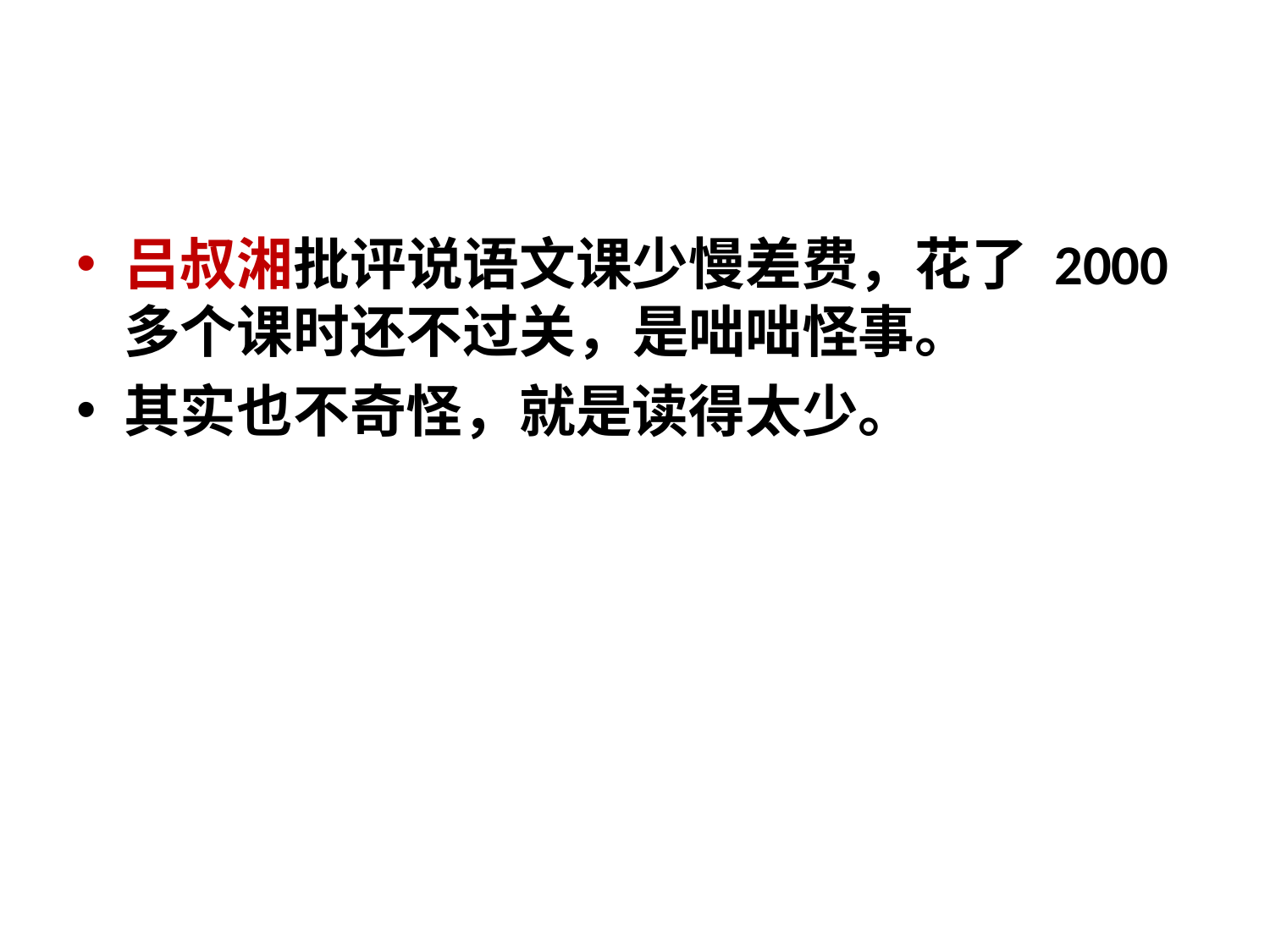

#
吕叔湘批评说语文课少慢差费，花了 2000多个课时还不过关，是咄咄怪事。
其实也不奇怪，就是读得太少。